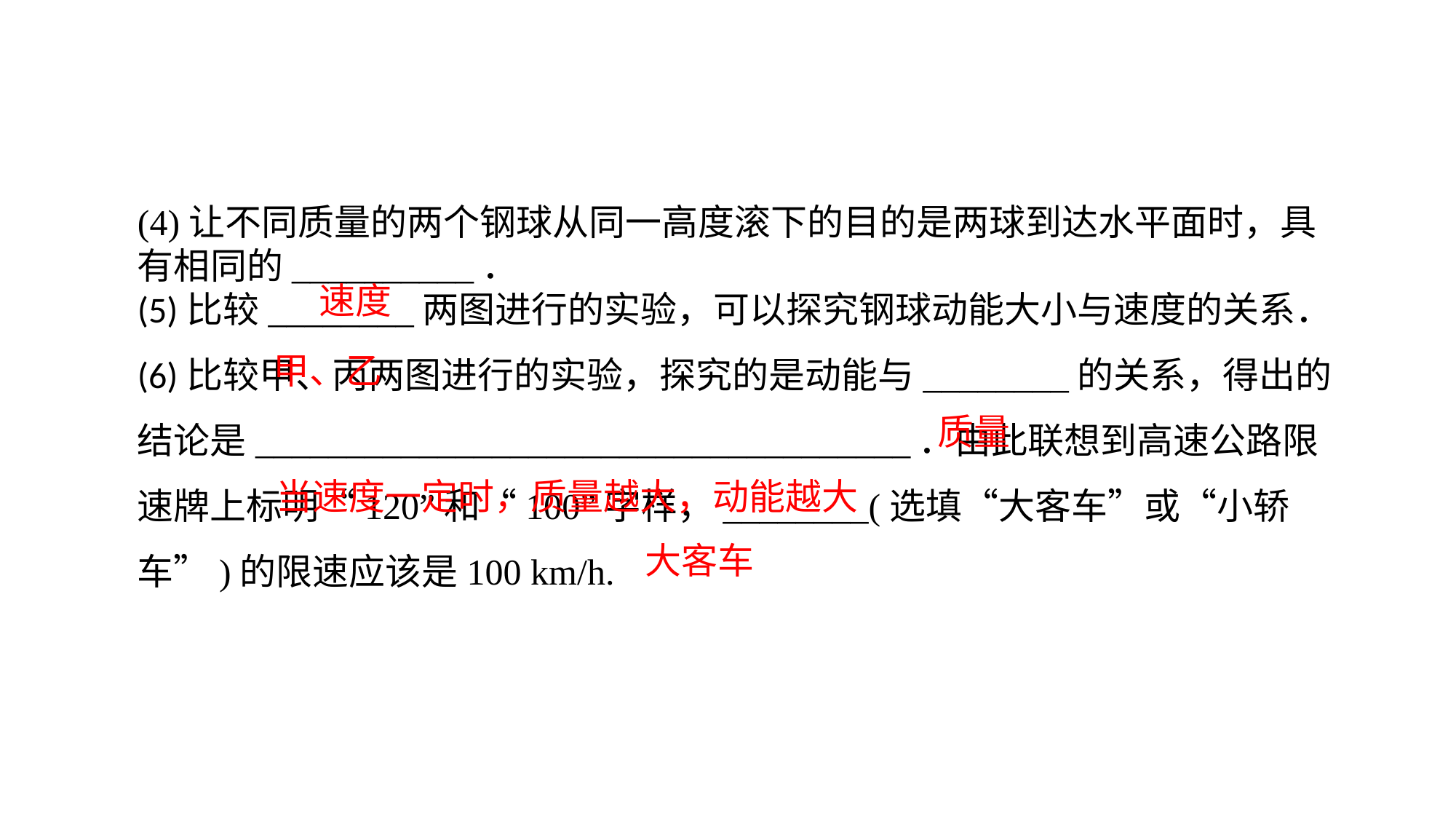

(4)让不同质量的两个钢球从同一高度滚下的目的是两球到达水平面时，具有相同的__________．(5)比较________两图进行的实验，可以探究钢球动能大小与速度的关系．(6)比较甲、丙两图进行的实验，探究的是动能与________的关系，得出的结论是____________________________________．由此联想到高速公路限速牌上标明“120”和“100”字样，________(选填“大客车”或“小轿车”)的限速应该是100 km/h.
速度
甲、乙
质量
当速度一定时，质量越大，动能越大
大客车